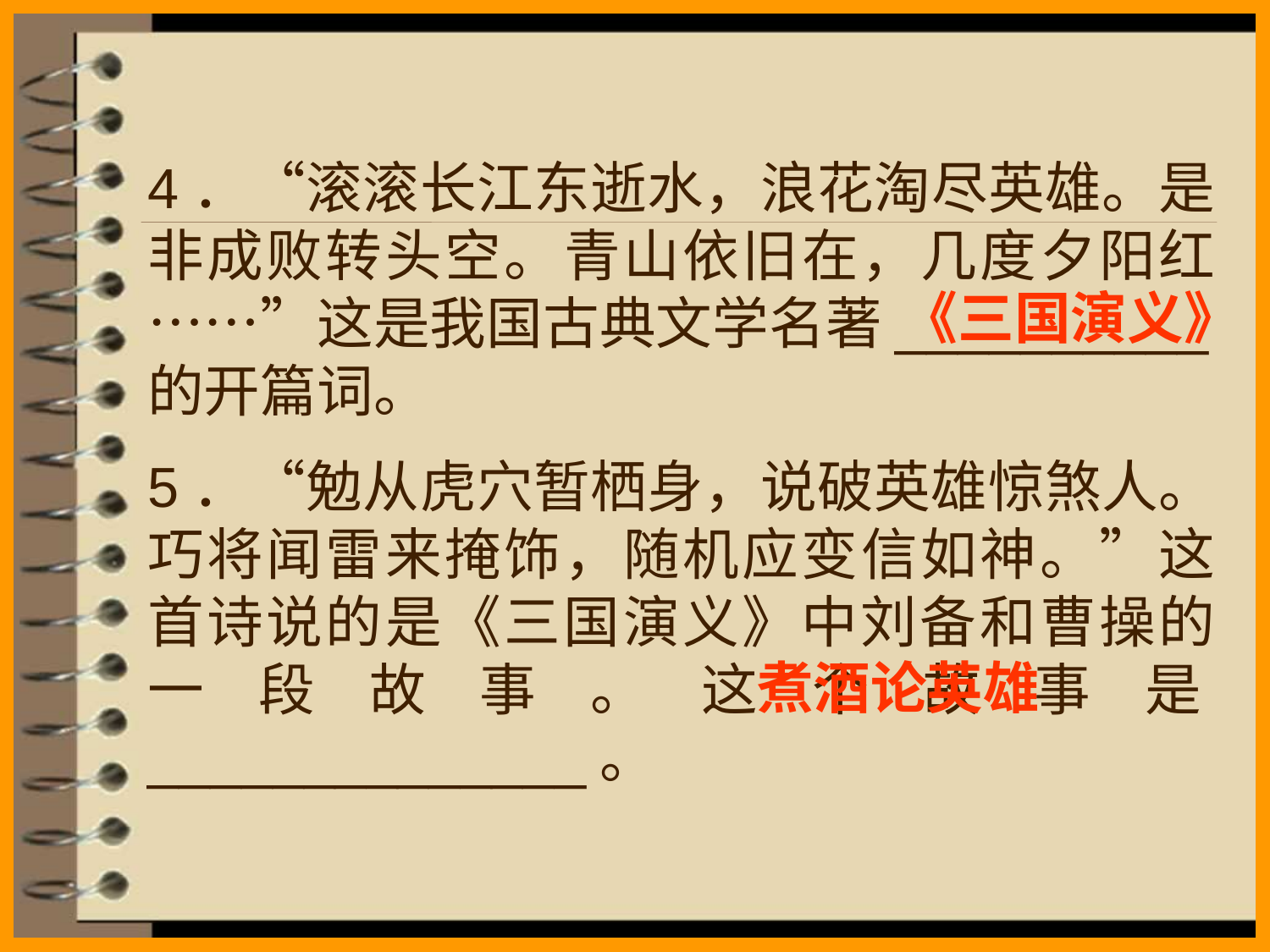

4．“滚滚长江东逝水，浪花淘尽英雄。是非成败转头空。青山依旧在，几度夕阳红……”这是我国古典文学名著__________的开篇词。
5．“勉从虎穴暂栖身，说破英雄惊煞人。巧将闻雷来掩饰，随机应变信如神。”这首诗说的是《三国演义》中刘备和曹操的一段故事。这个故事是______________。

《三国演义》
煮酒论英雄